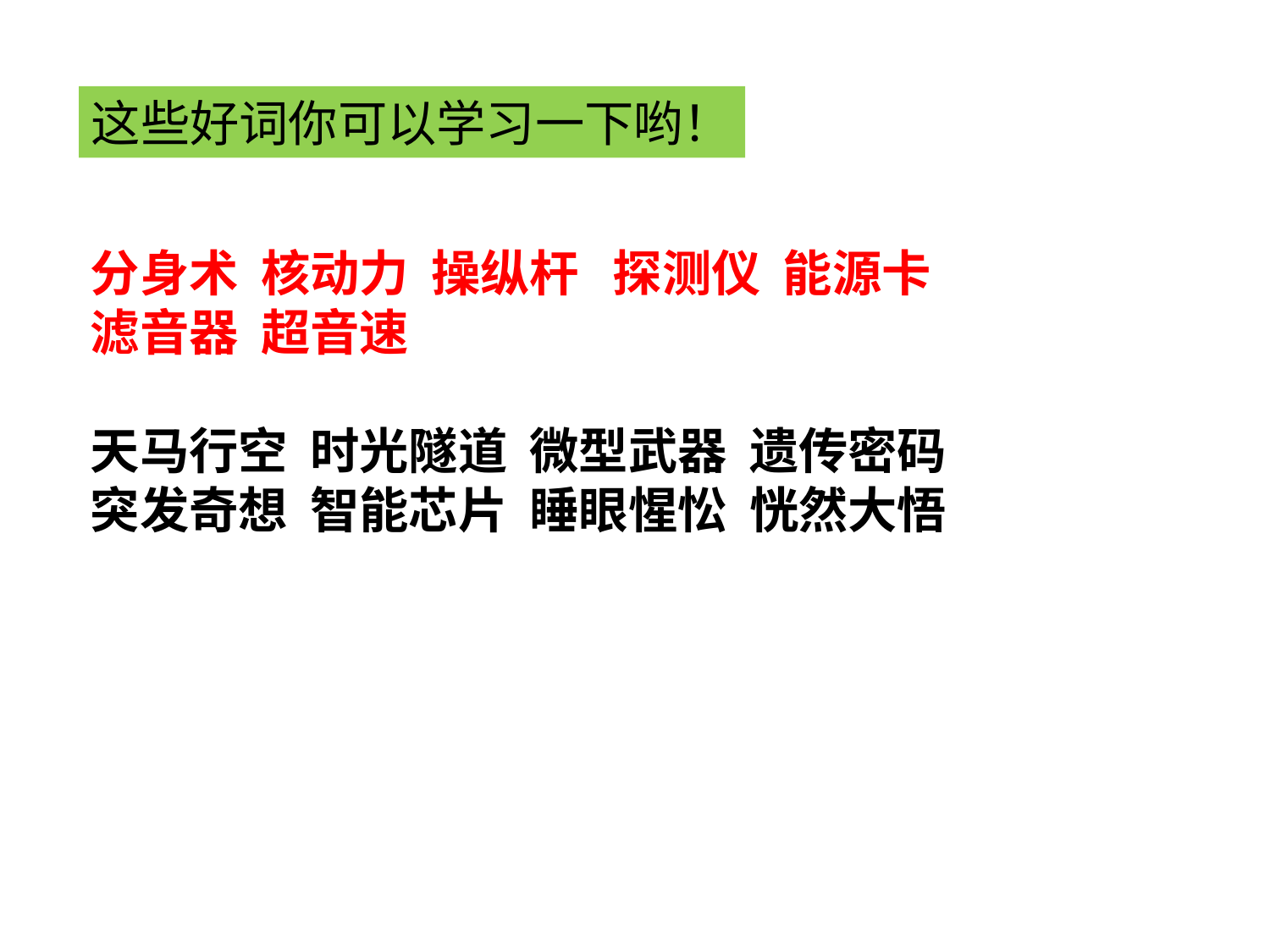

这些好词你可以学习一下哟！
 分身术  核动力  操纵杆   探测仪  能源卡
 滤音器  超音速
 天马行空  时光隧道  微型武器  遗传密码
 突发奇想  智能芯片  睡眼惺忪  恍然大悟